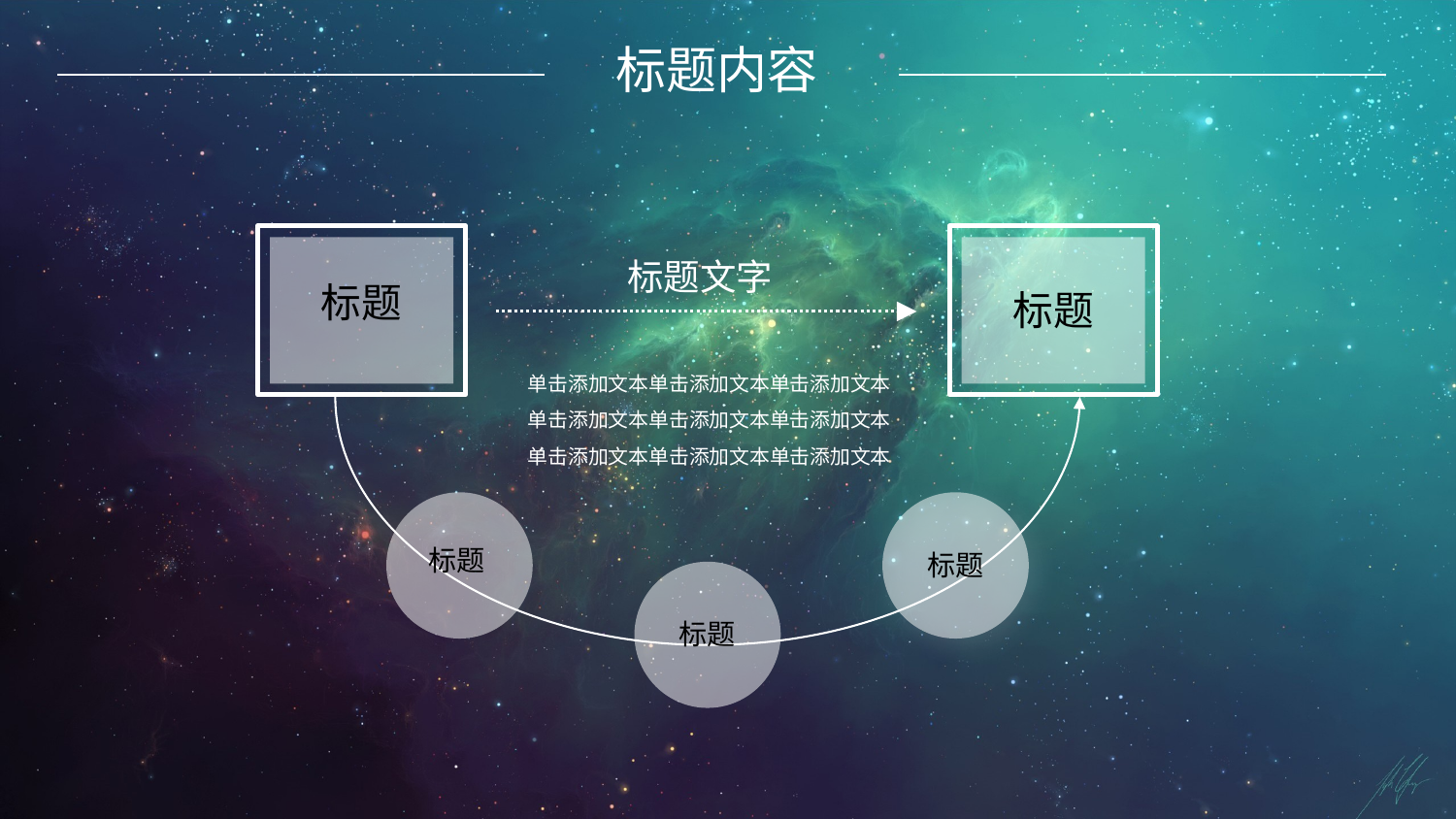

标题内容

标题文字
标题
标题
单击添加文本单击添加文本单击添加文本单击添加文本单击添加文本单击添加文本单击添加文本单击添加文本单击添加文本

标题
标题

标题